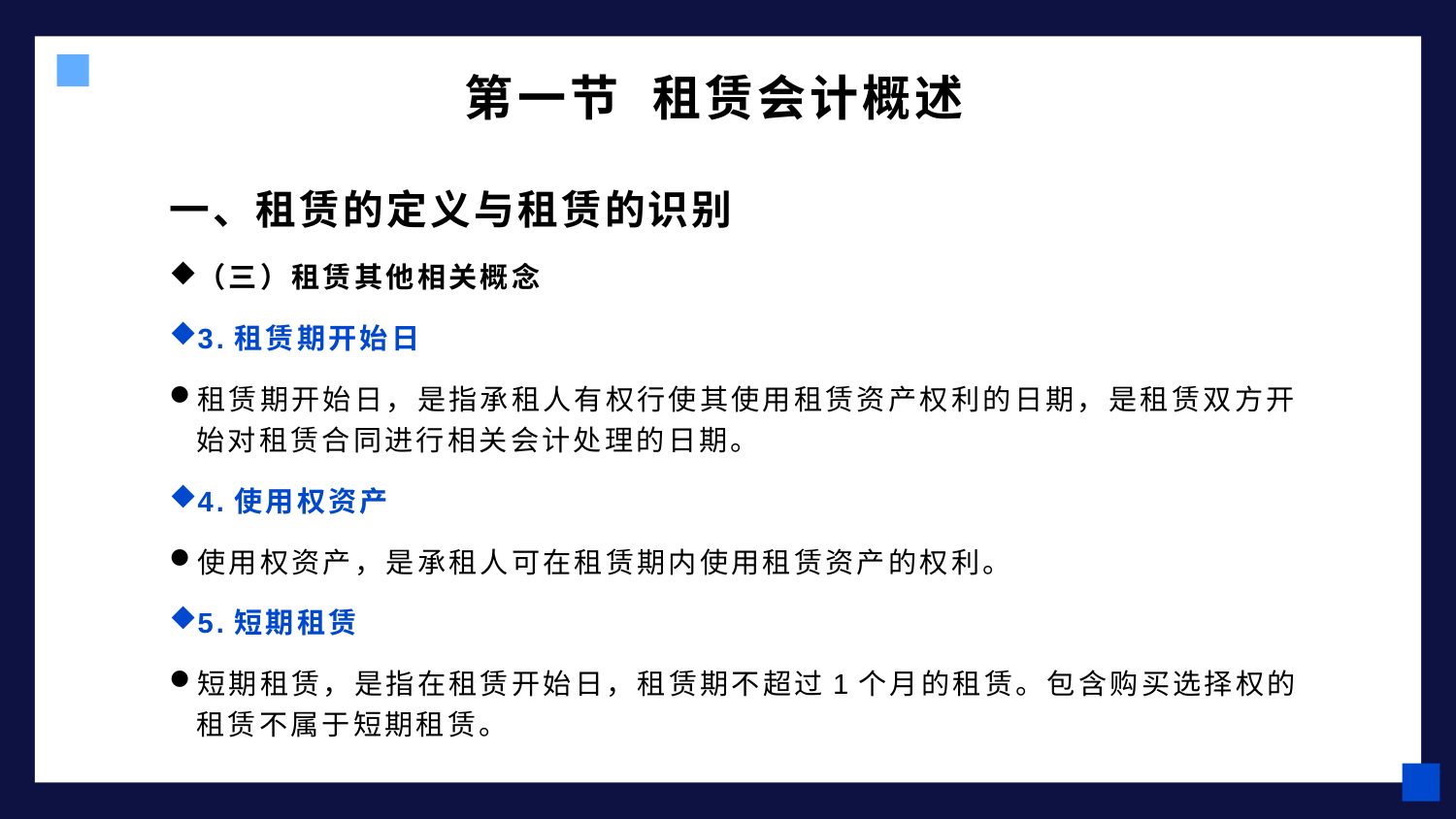

# 第一节  租赁会计概述
一、租赁的定义与租赁的识别
（三）租赁其他相关概念
3.租赁期开始日
租赁期开始日，是指承租人有权行使其使用租赁资产权利的日期，是租赁双方开始对租赁合同进行相关会计处理的日期。
4.使用权资产
使用权资产，是承租人可在租赁期内使用租赁资产的权利。
5.短期租赁
短期租赁，是指在租赁开始日，租赁期不超过1个月的租赁。包含购买选择权的租赁不属于短期租赁。